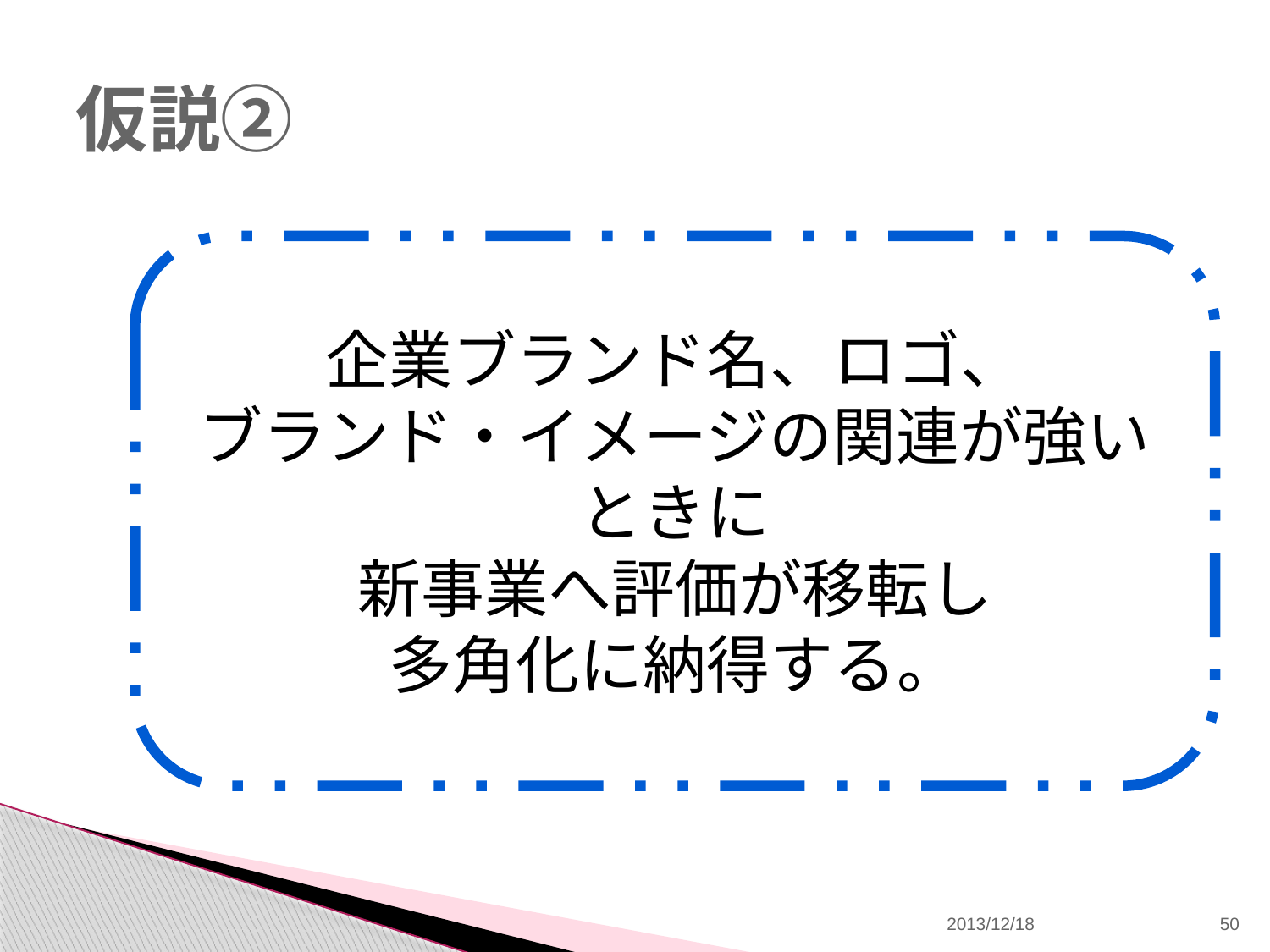

# 仮説②

企業ブランド名、ロゴ、
ブランド・イメージの関連が強いときに
新事業へ評価が移転し
多角化に納得する。

2013/12/18
50